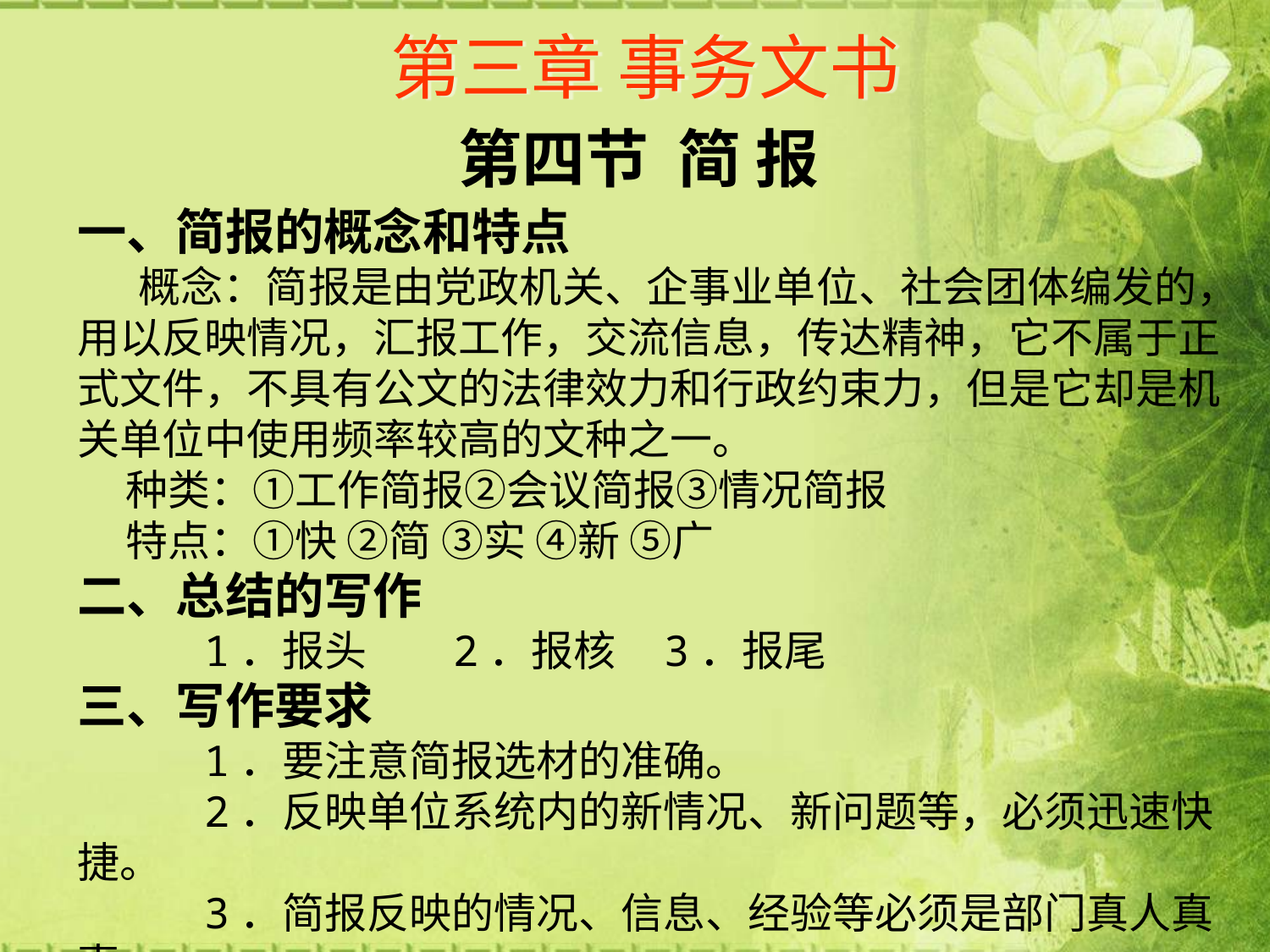

# 第三章 事务文书
第四节  简 报
一、简报的概念和特点
　  概念：简报是由党政机关、企事业单位、社会团体编发的，用以反映情况，汇报工作，交流信息，传达精神，它不属于正式文件，不具有公文的法律效力和行政约束力，但是它却是机关单位中使用频率较高的文种之一。
    种类：①工作简报②会议简报③情况简报
    特点：①快 ②简 ③实 ④新 ⑤广
二、总结的写作
     1．报头        2．报核    3．报尾
三、写作要求
     1．要注意简报选材的准确。
     2．反映单位系统内的新情况、新问题等，必须迅速快捷。
     3．简报反映的情况、信息、经验等必须是部门真人真事。
     4．内容必须简明扼要，内容精炼，篇幅短小，突出重点。